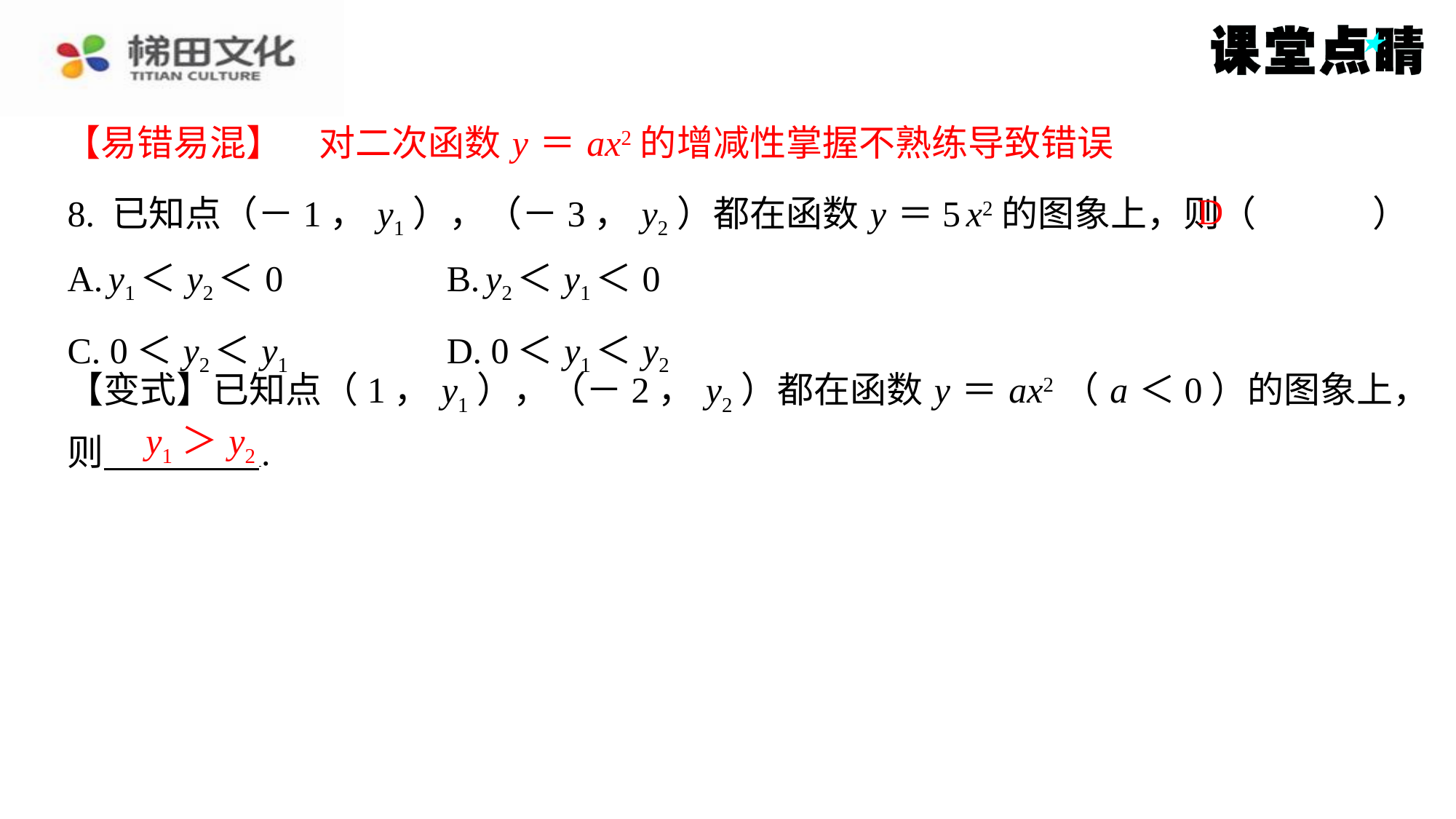

【易错易混】　对二次函数 y ＝ ax2的增减性掌握不熟练导致错误
【易错易混】　对二次函数 y ＝ ax2的增减性掌握不熟练导致错误
D
8. 已知点（－1， y1），（－3， y2）都在函数 y ＝5 x2的图象上，则（　D　）
| A. y1＜ y2＜0 | B. y2＜ y1＜0 |
| --- | --- |
| C. 0＜ y2＜ y1 | D. 0＜ y1＜ y2 |
【变式】已知点（1， y1），（－2， y2）都在函数 y ＝ ax2（ a ＜0）的图象上，
则                        ⁠.
y1＞ y2